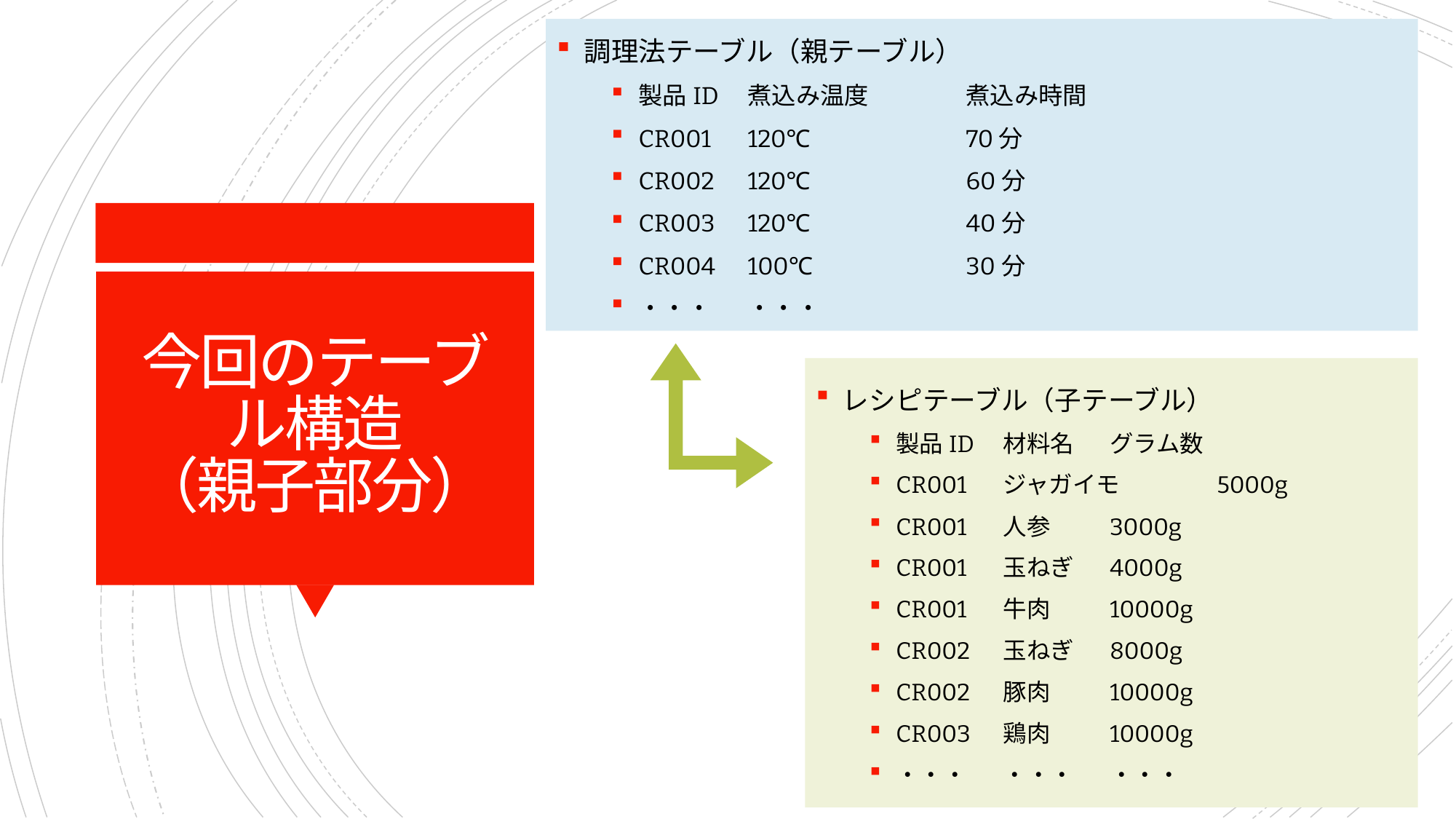

調理法テーブル（親テーブル）
製品ID	煮込み温度	煮込み時間
CR001	120℃		70分
CR002	120℃		60分
CR003	120℃		40分
CR004	100℃		30分
・・・	・・・
# 今回のテーブル構造 （親子部分）

レシピテーブル（子テーブル）
製品ID	材料名		グラム数
CR001	ジャガイモ		5000g
CR001	人参		3000g
CR001	玉ねぎ		4000g
CR001	牛肉		10000g
CR002	玉ねぎ		8000g
CR002	豚肉		10000g
CR003	鶏肉		10000g
・・・	・・・		・・・